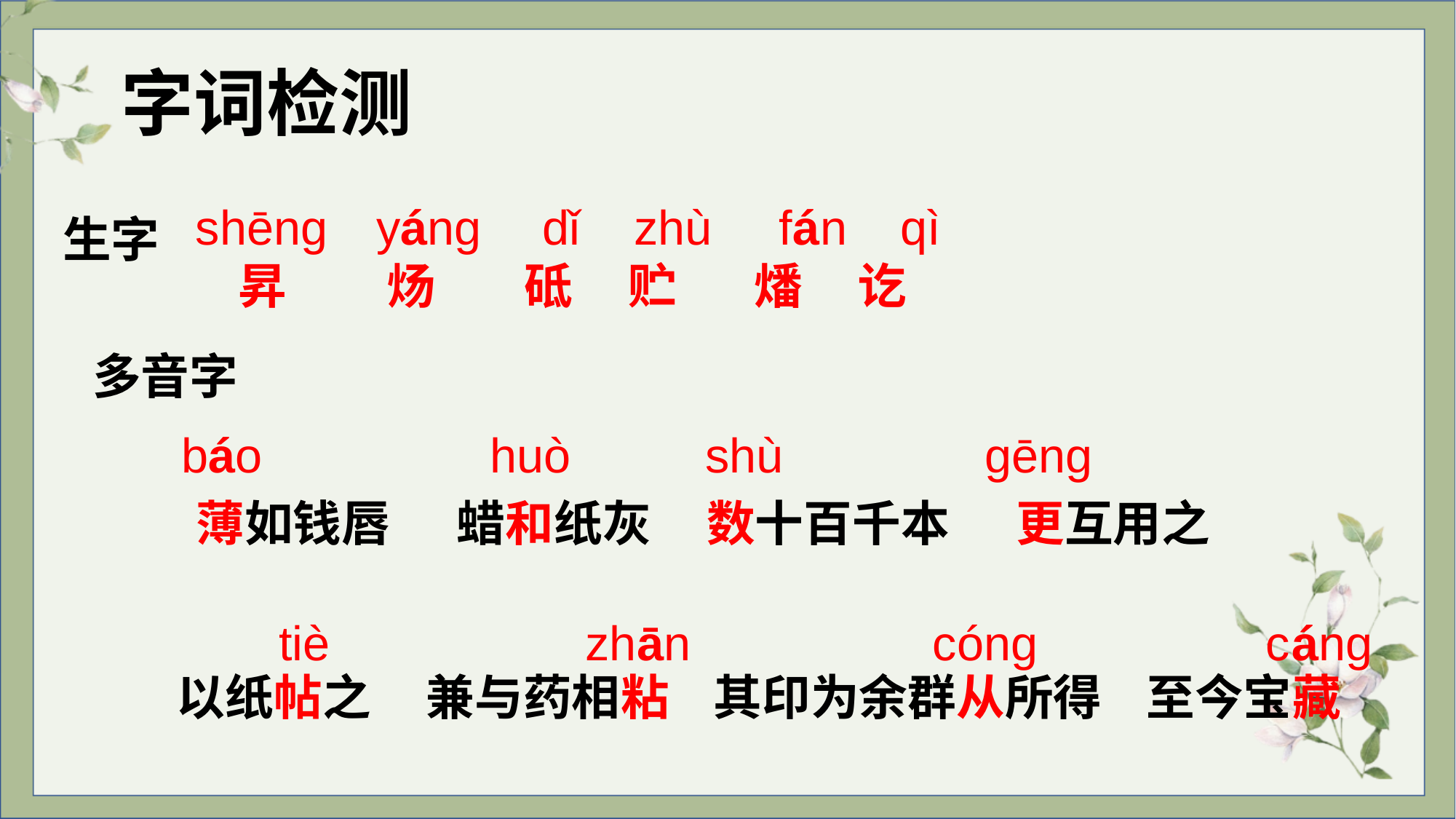

字词检测

shēng    yáng     dǐ    zhù     fán    qì
生字
  昇         炀        砥     贮       燔     讫
多音字

báo                 huò          shù               gēng
 薄如钱唇      蜡和纸灰     数十百千本      更互用之
      tiè                   zhān                  cóng                 cáng
以纸帖之     兼与药相粘    其印为余群从所得    至今宝藏